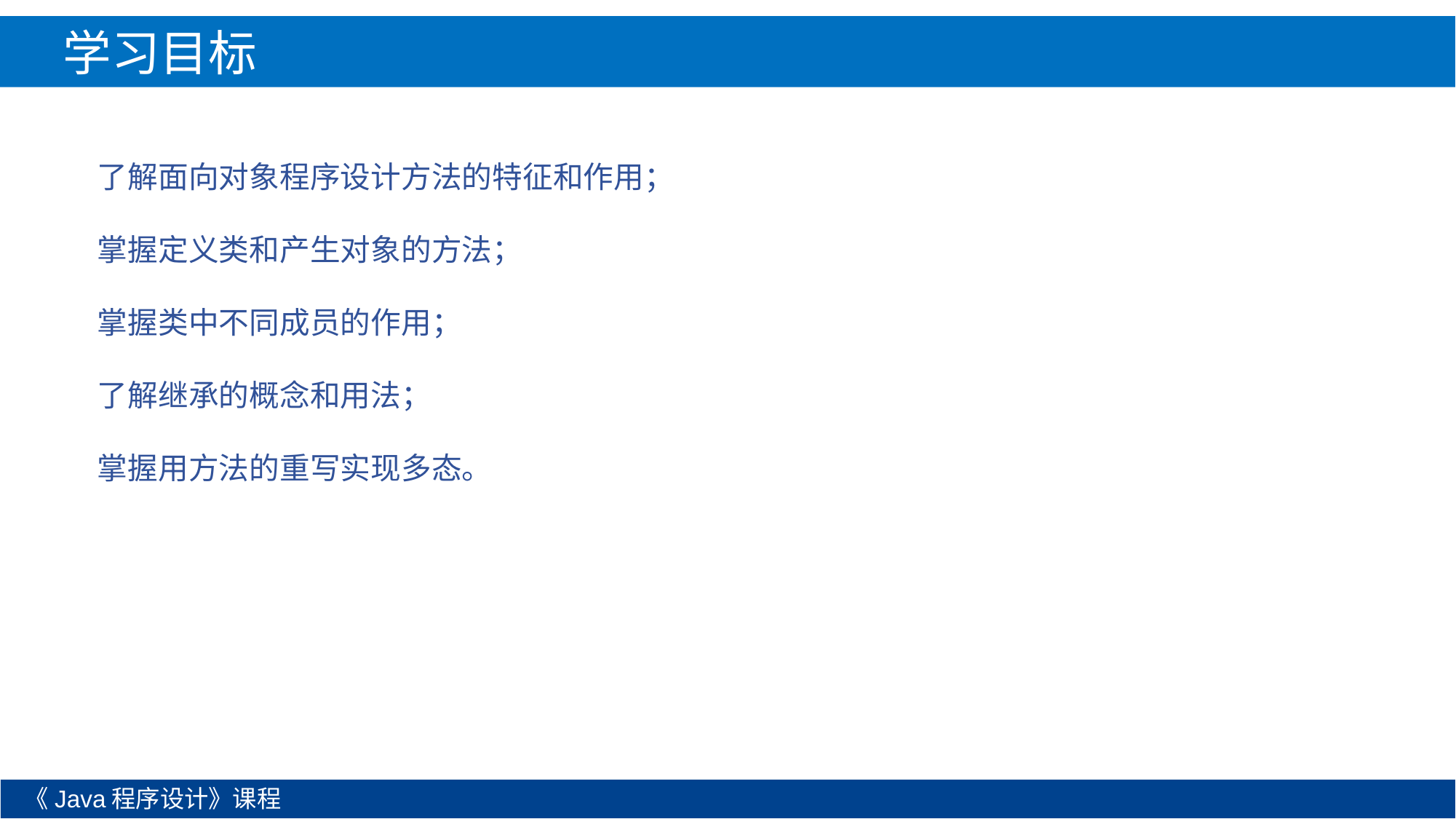

学习目标
了解面向对象程序设计方法的特征和作用；
掌握定义类和产生对象的方法；
掌握类中不同成员的作用；
了解继承的概念和用法；
掌握用方法的重写实现多态。
《Java程序设计》课程